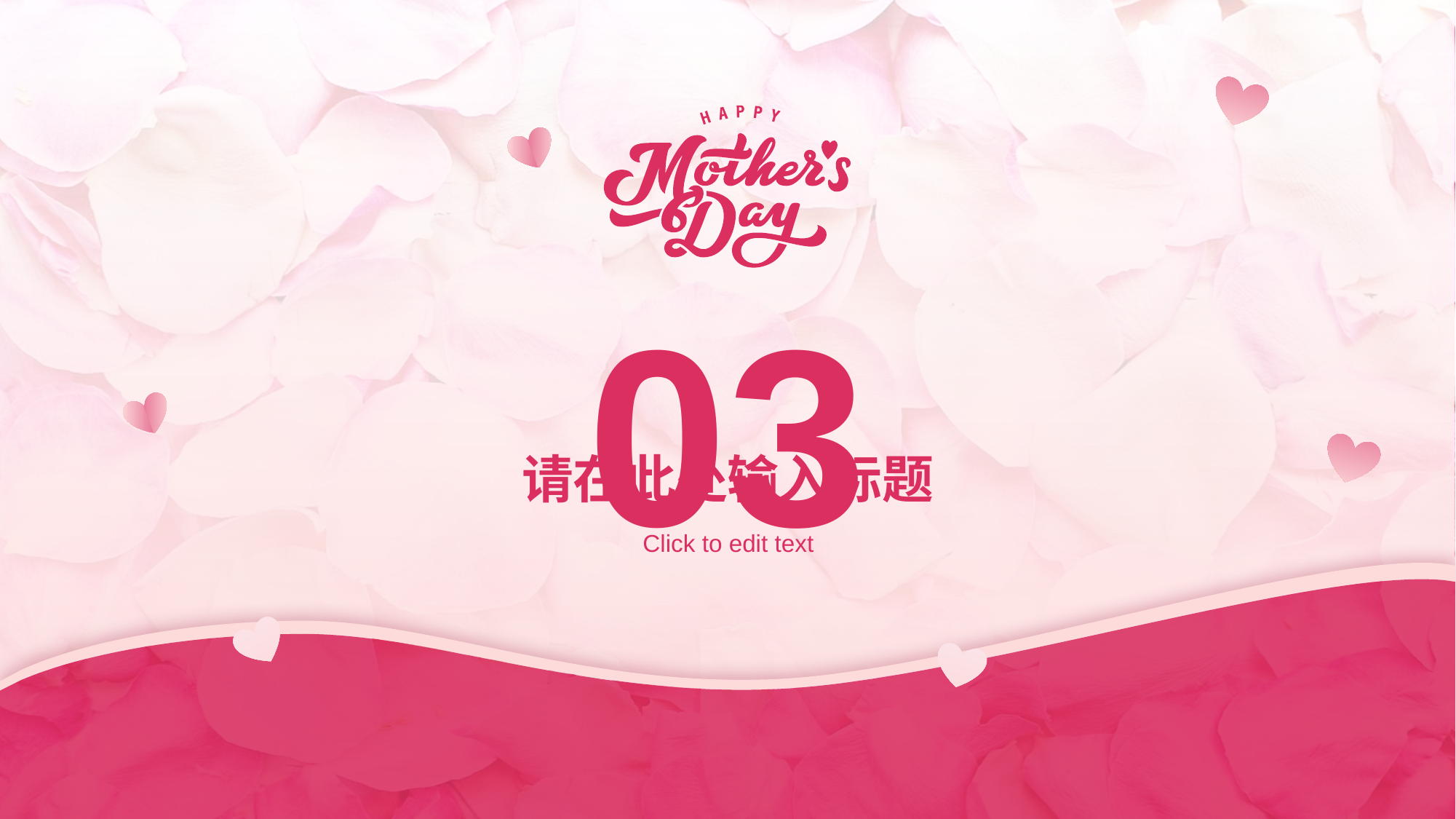

03
# 请在此处输入标题
Click to edit text